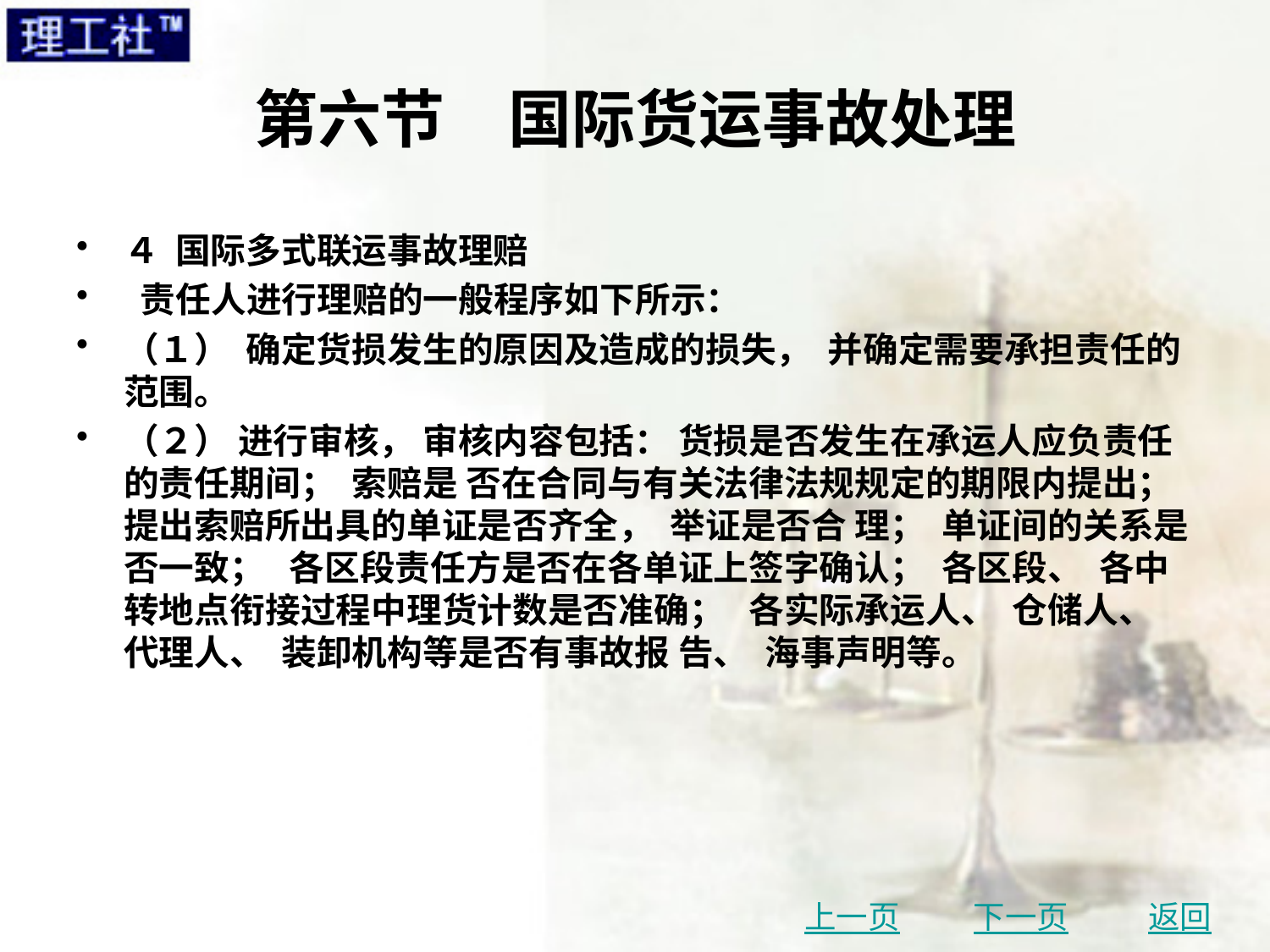

# 第六节　国际货运事故处理
４  国际多式联运事故理赔
 责任人进行理赔的一般程序如下所示：
（１）  确定货损发生的原因及造成的损失，  并确定需要承担责任的范围。
（２） 进行审核， 审核内容包括： 货损是否发生在承运人应负责任的责任期间；  索赔是 否在合同与有关法律法规规定的期限内提出；  提出索赔所出具的单证是否齐全，  举证是否合 理；  单证间的关系是否一致；   各区段责任方是否在各单证上签字确认；  各区段、  各中转地点衔接过程中理货计数是否准确；   各实际承运人、  仓储人、  代理人、  装卸机构等是否有事故报 告、  海事声明等。
上一页
下一页
返回